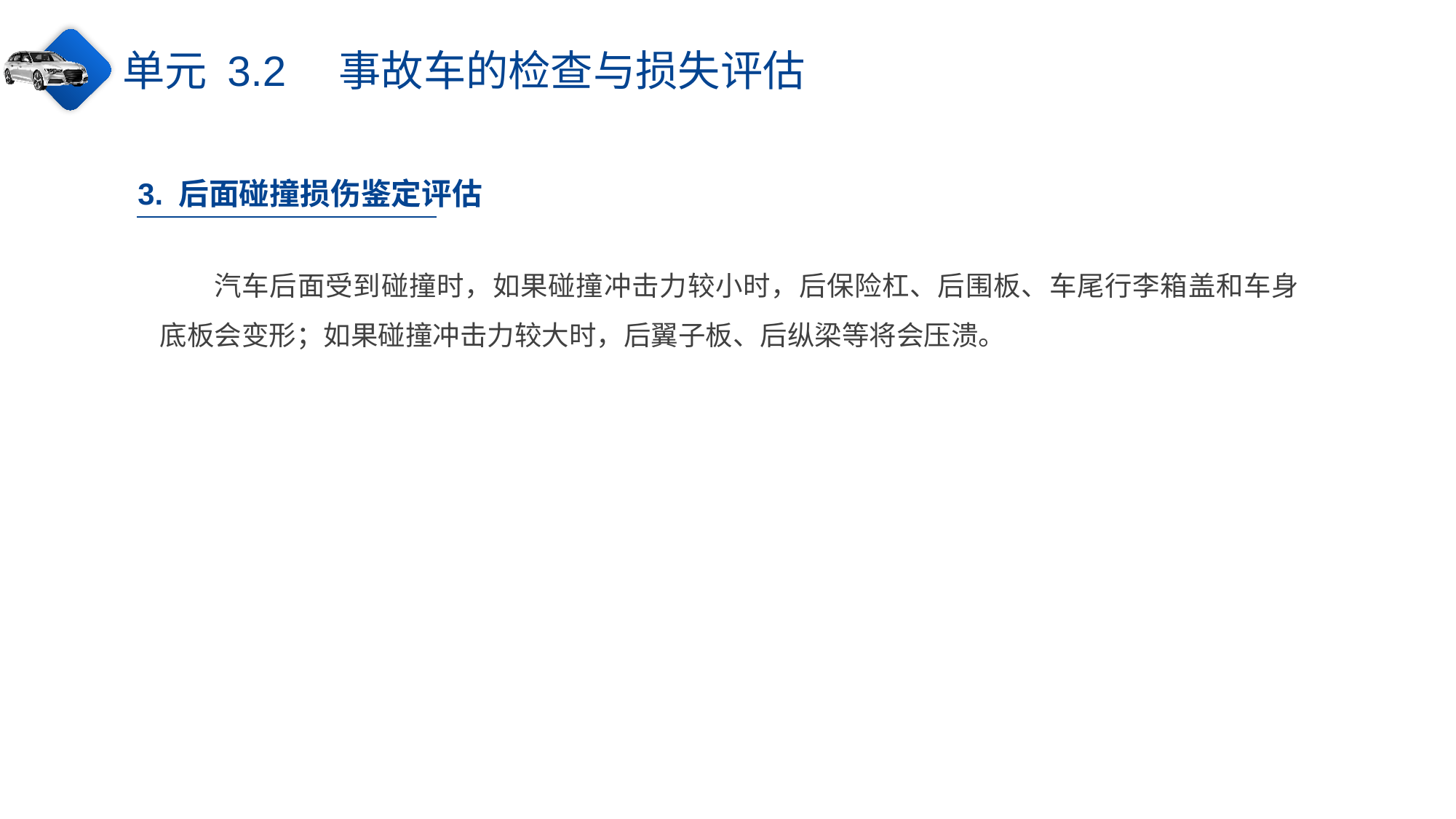

单元 3.2　事故车的检查与损失评估
3. 后面碰撞损伤鉴定评估
汽车后面受到碰撞时，如果碰撞冲击力较小时，后保险杠、后围板、车尾行李箱盖和车身底板会变形；如果碰撞冲击力较大时，后翼子板、后纵梁等将会压溃。